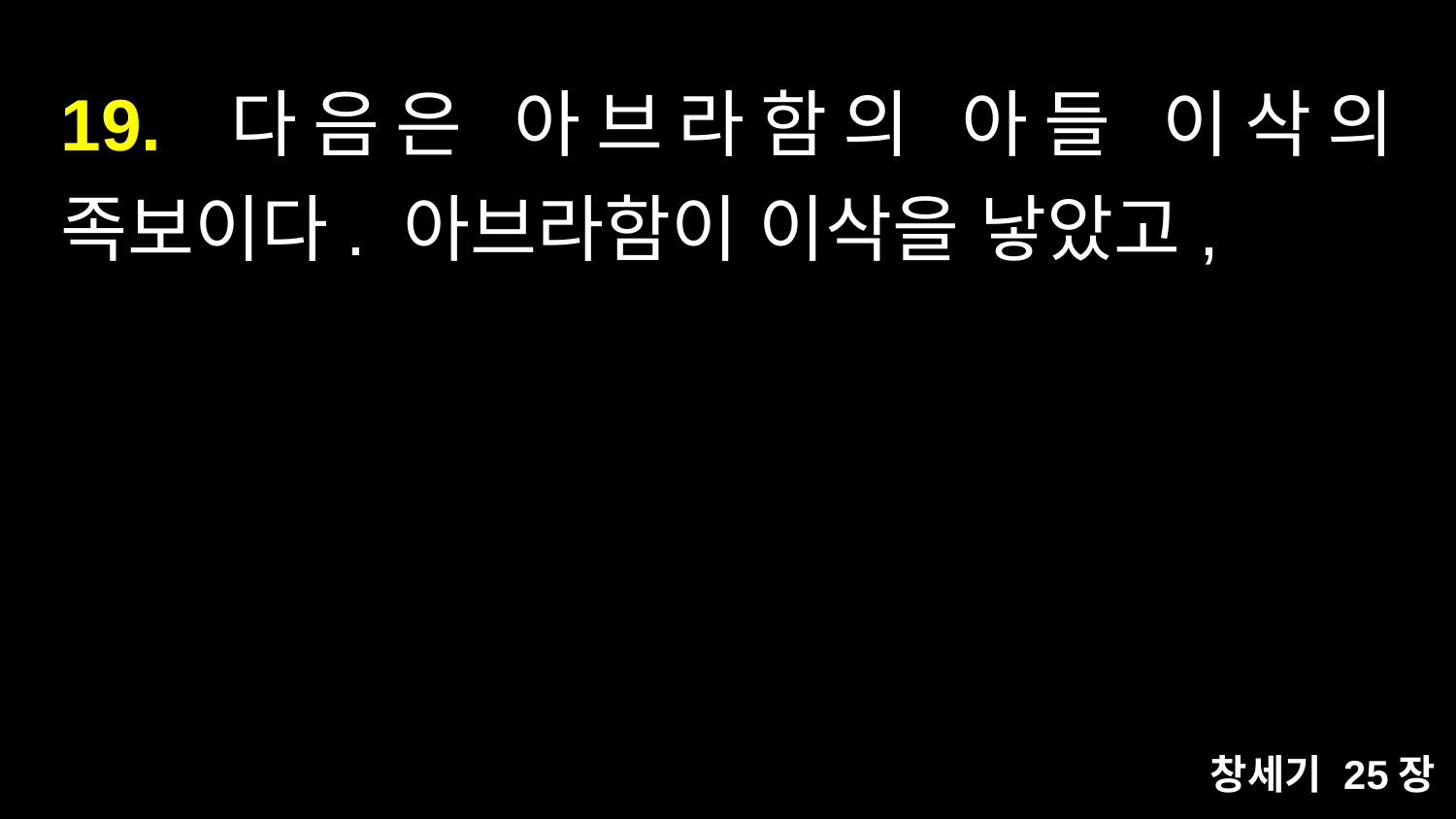

# 19. 다음은 아브라함의 아들 이삭의 족보이다. 아브라함이 이삭을 낳았고,
창세기 25장